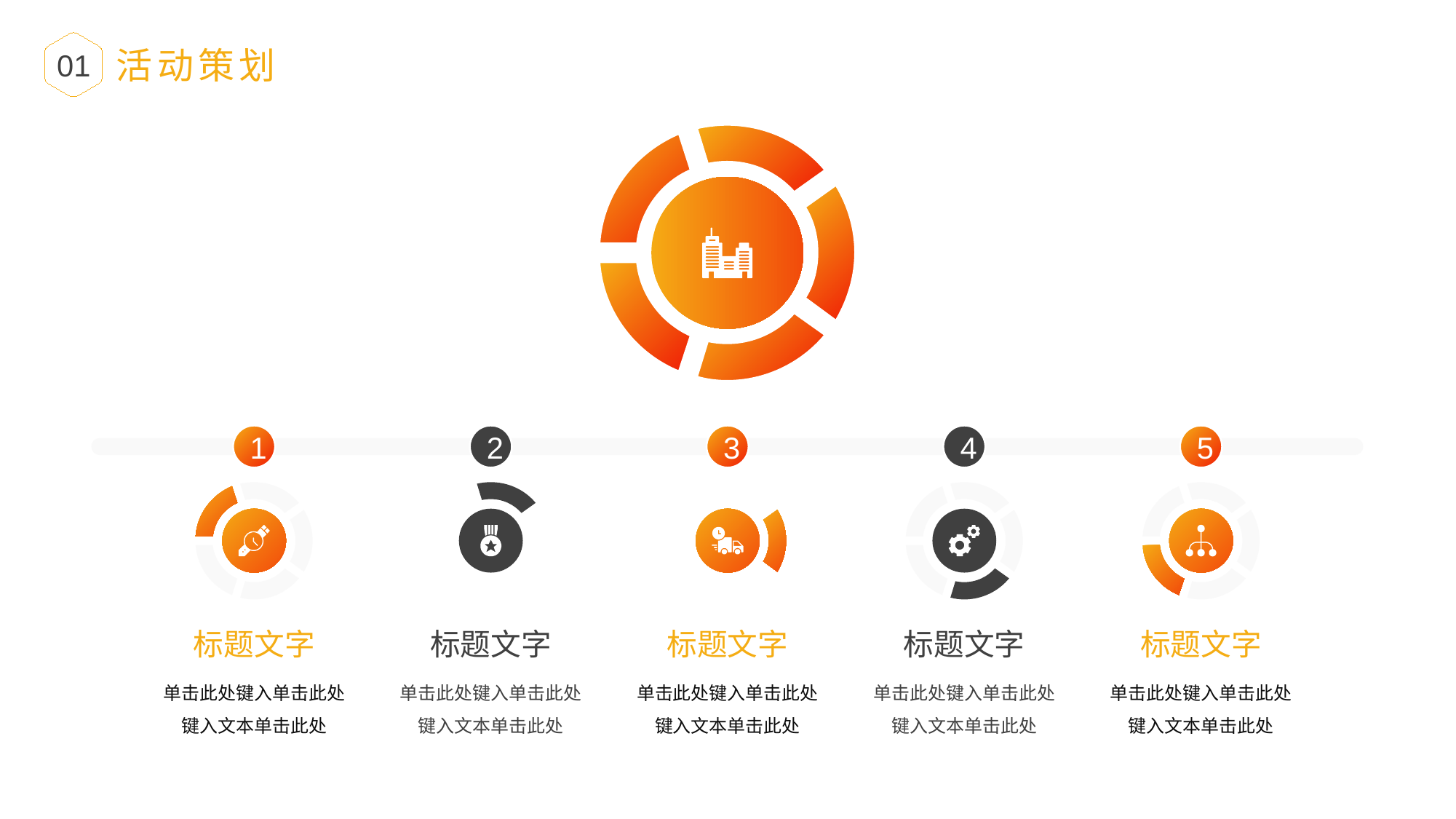

活动策划
01

1

标题文字
单击此处键入单击此处
键入文本单击此处
2

标题文字
单击此处键入单击此处
键入文本单击此处
3

标题文字
单击此处键入单击此处
键入文本单击此处
4

标题文字
单击此处键入单击此处
键入文本单击此处
5

标题文字
单击此处键入单击此处
键入文本单击此处